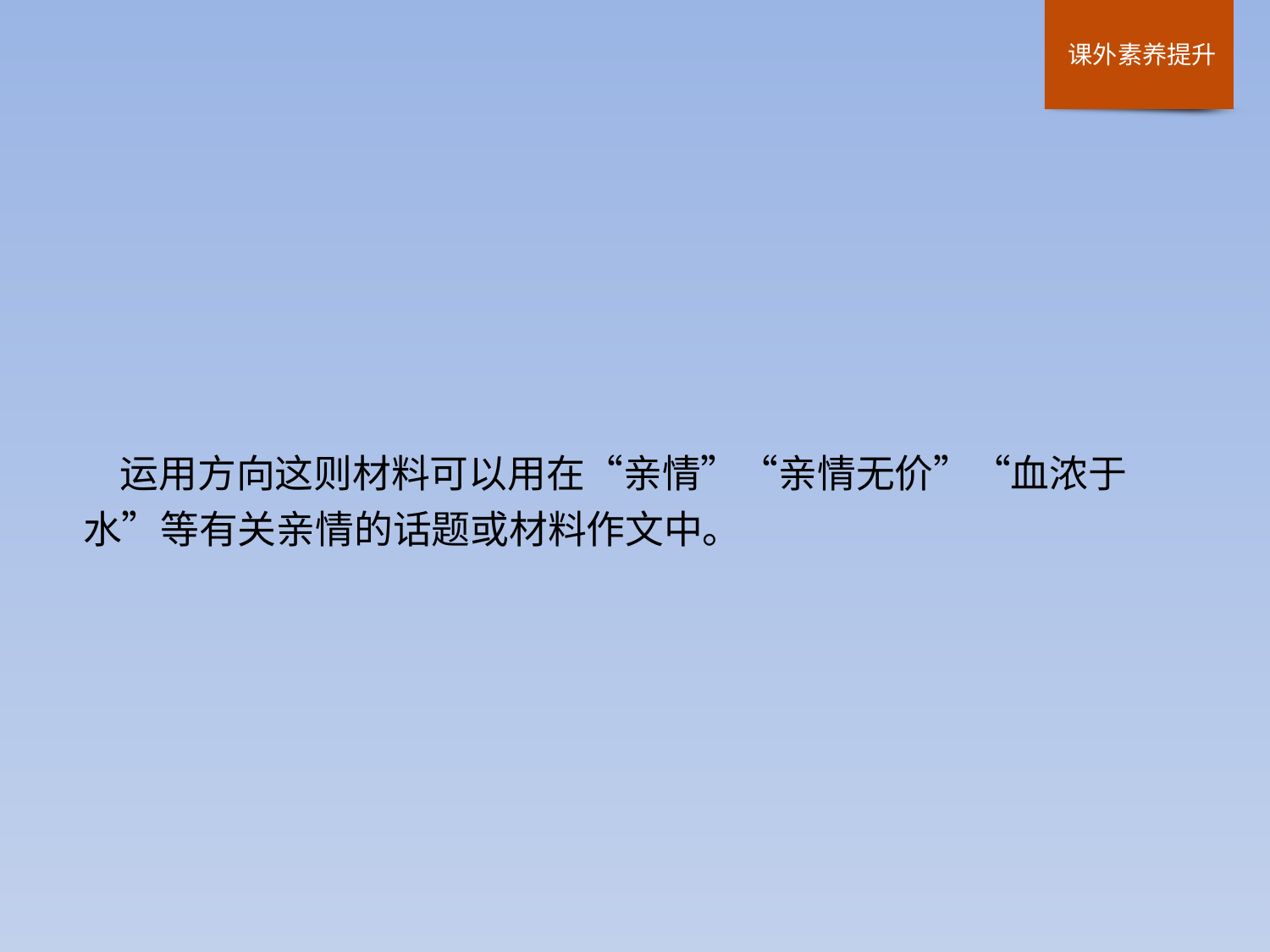

运用方向这则材料可以用在“亲情”“亲情无价”“血浓于水”等有关亲情的话题或材料作文中。